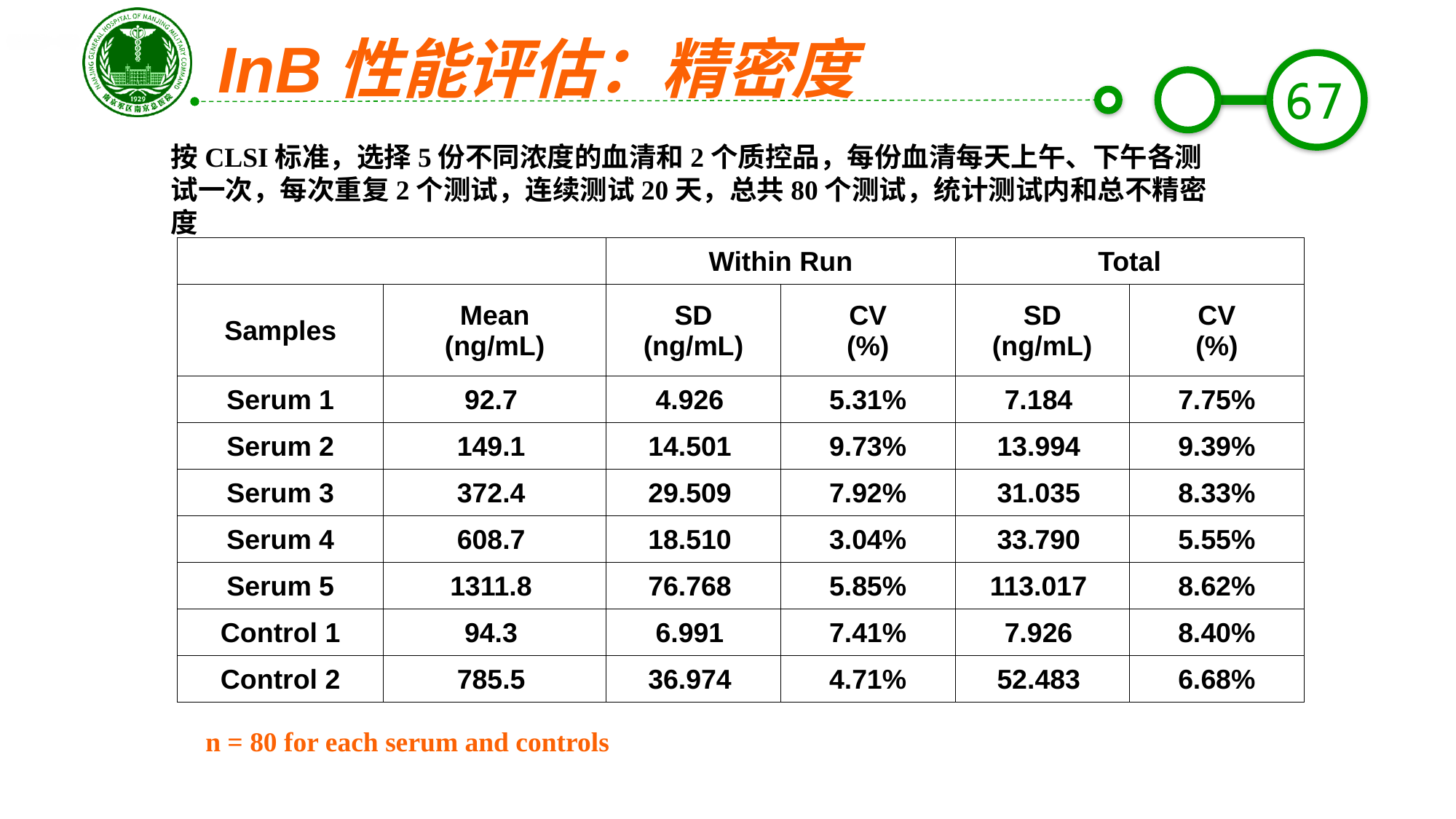

InB性能评估：精密度
按CLSI标准，选择5份不同浓度的血清和2个质控品，每份血清每天上午、下午各测试一次，每次重复2个测试，连续测试20天，总共80个测试，统计测试内和总不精密度
|  |  | Within Run |  | Total |  |
| --- | --- | --- | --- | --- | --- |
| Samples | Mean (ng/mL) | SD (ng/mL) | CV (%) | SD (ng/mL) | CV (%) |
| Serum 1 | 92.7 | 4.926 | 5.31% | 7.184 | 7.75% |
| Serum 2 | 149.1 | 14.501 | 9.73% | 13.994 | 9.39% |
| Serum 3 | 372.4 | 29.509 | 7.92% | 31.035 | 8.33% |
| Serum 4 | 608.7 | 18.510 | 3.04% | 33.790 | 5.55% |
| Serum 5 | 1311.8 | 76.768 | 5.85% | 113.017 | 8.62% |
| Control 1 | 94.3 | 6.991 | 7.41% | 7.926 | 8.40% |
| Control 2 | 785.5 | 36.974 | 4.71% | 52.483 | 6.68% |
n = 80 for each serum and controls